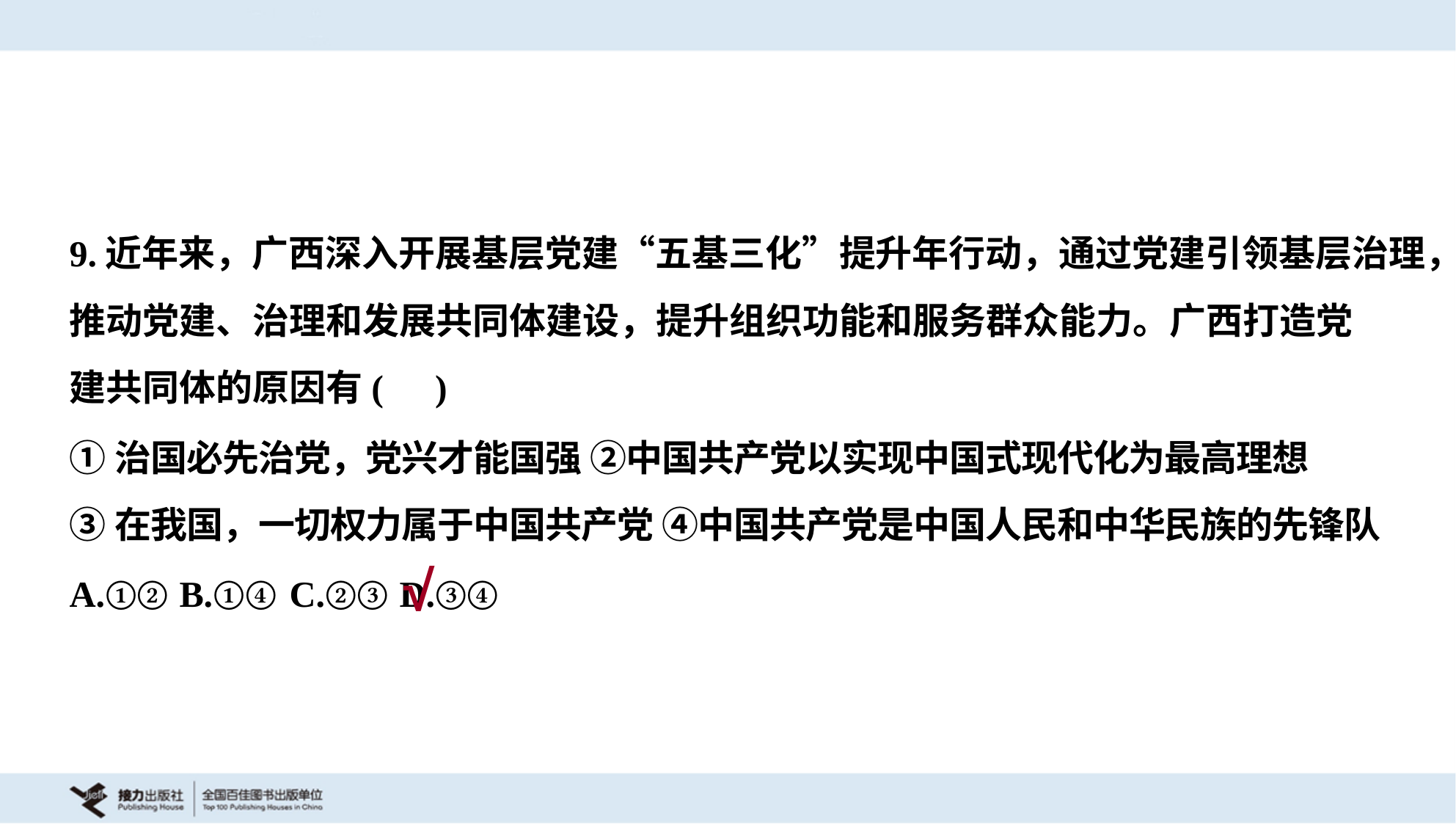

9.近年来，广西深入开展基层党建“五基三化”提升年行动，通过党建引领基层治理，
推动党建、治理和发展共同体建设，提升组织功能和服务群众能力。广西打造党
建共同体的原因有(     )
①治国必先治党，党兴才能国强 ②中国共产党以实现中国式现代化为最高理想
③在我国，一切权力属于中国共产党 ④中国共产党是中国人民和中华民族的先锋队
A.①②	B.①④	C.②③	D.③④
√